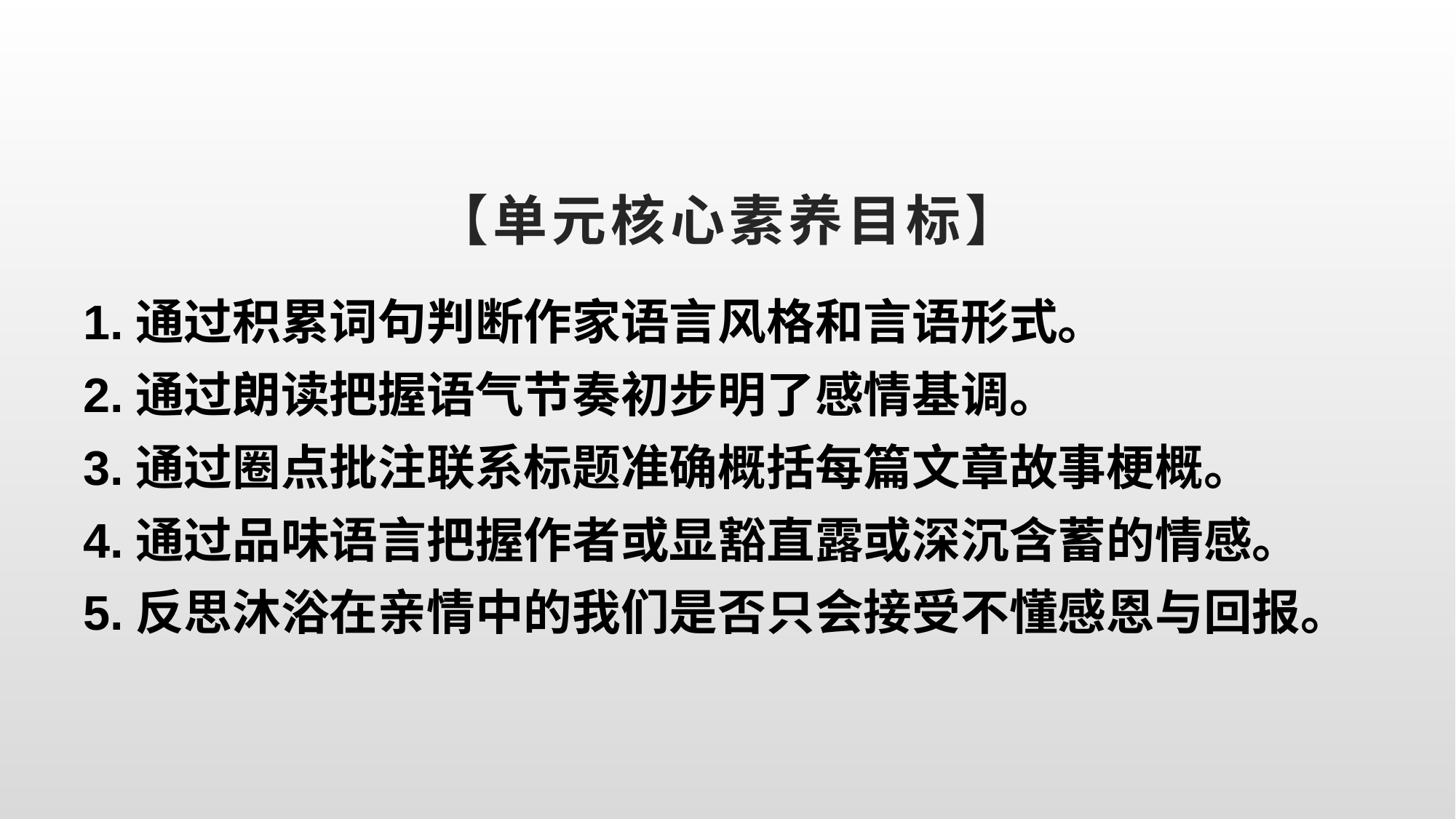

# 【单元核心素养目标】
1.通过积累词句判断作家语言风格和言语形式。
2.通过朗读把握语气节奏初步明了感情基调。
3.通过圈点批注联系标题准确概括每篇文章故事梗概。
4.通过品味语言把握作者或显豁直露或深沉含蓄的情感。
5.反思沐浴在亲情中的我们是否只会接受不懂感恩与回报。